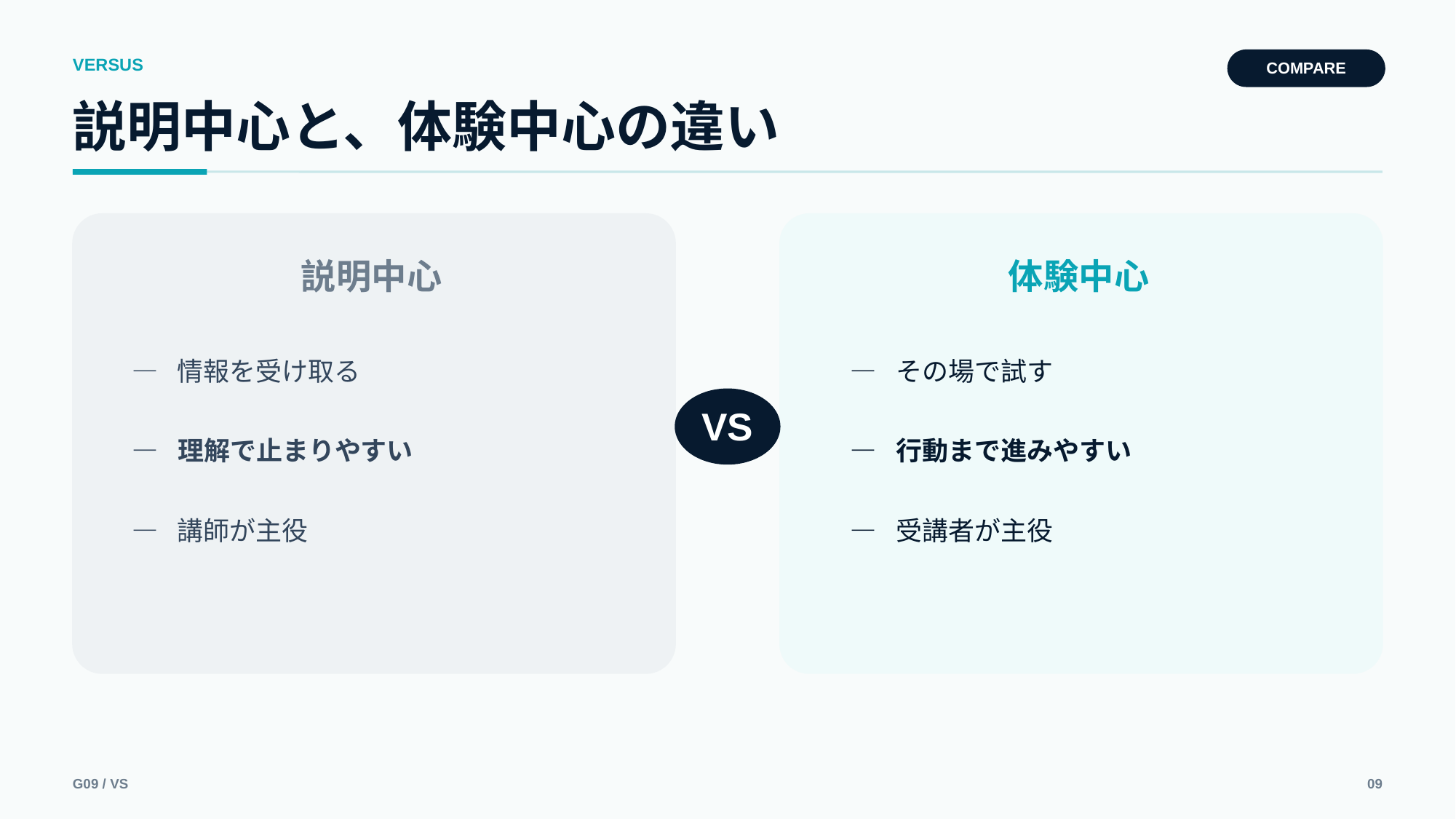

VERSUS
COMPARE
説明中心と、体験中心の違い

説明中心
体験中心
—  情報を受け取る
—  その場で試す
VS
—  理解で止まりやすい
—  行動まで進みやすい
—  講師が主役
—  受講者が主役
G09 / VS
09